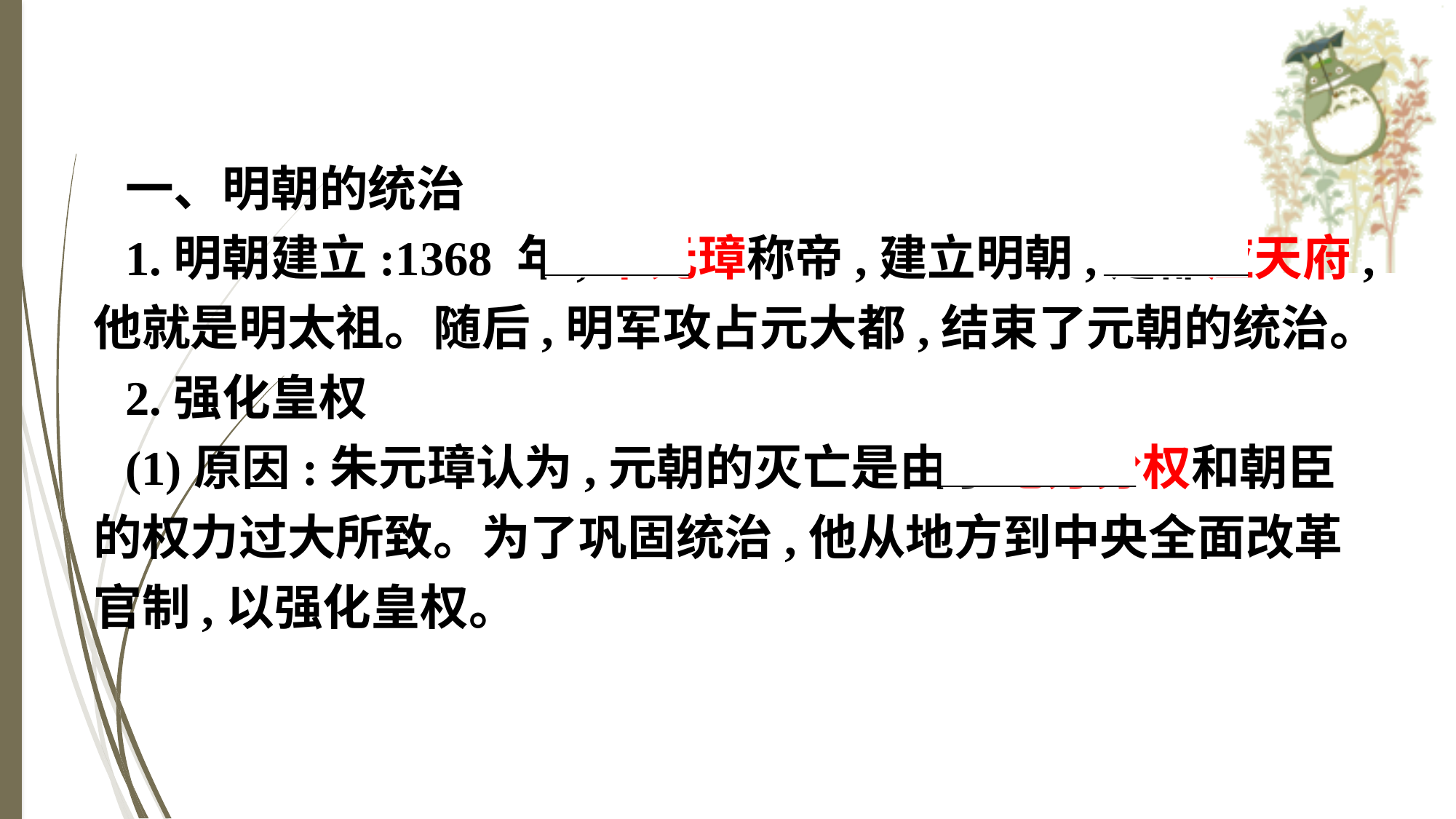

一、明朝的统治
1.明朝建立:1368 年,朱元璋称帝,建立明朝,定都应天府,他就是明太祖。随后,明军攻占元大都,结束了元朝的统治。
2.强化皇权
(1)原因:朱元璋认为,元朝的灭亡是由于地方分权和朝臣的权力过大所致。为了巩固统治,他从地方到中央全面改革官制,以强化皇权。